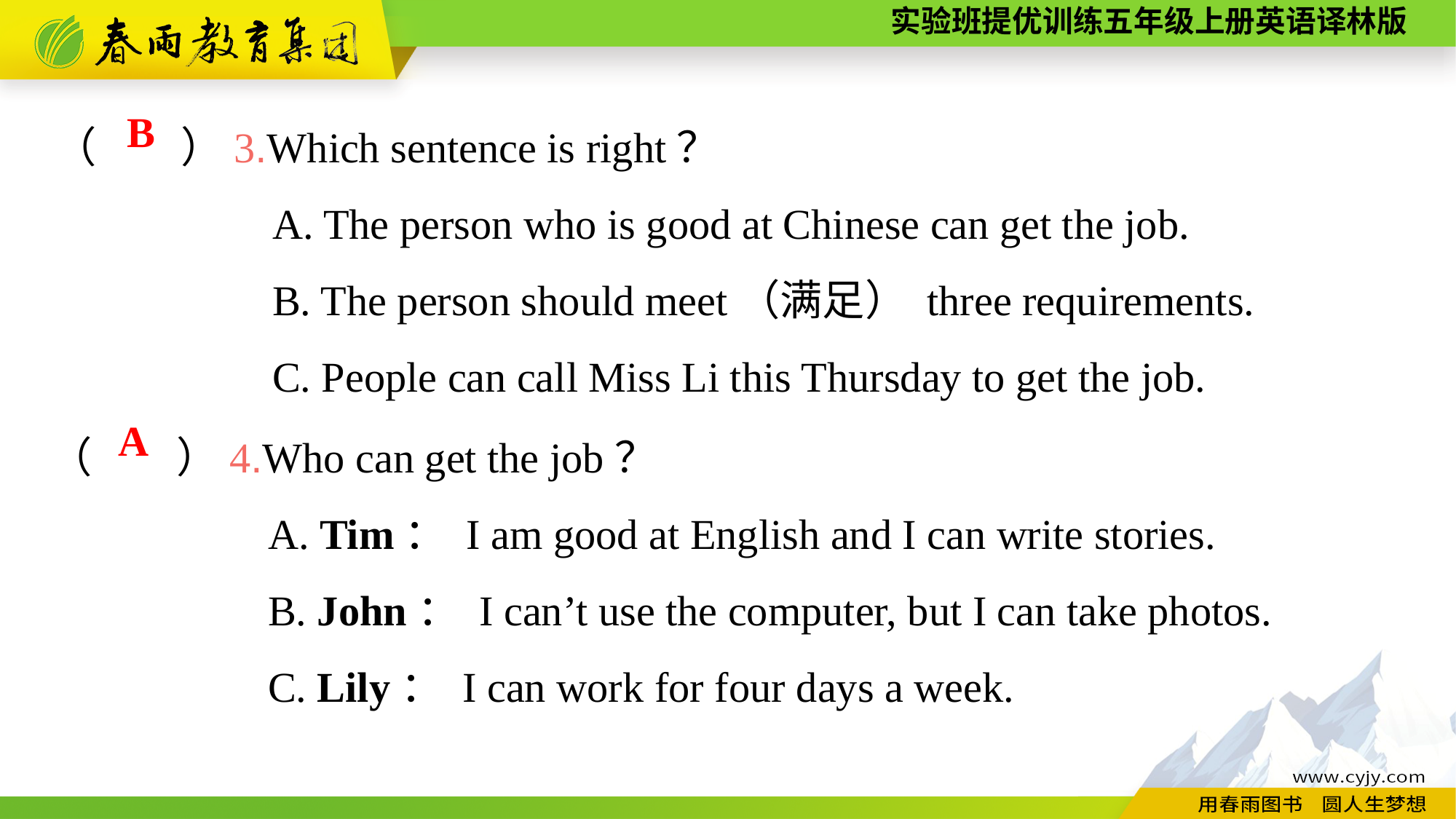

（　　）3.Which sentence is right？
		A. The person who is good at Chinese can get the job.
		B. The person should meet（满足） three requirements.
		C. People can call Miss Li this Thursday to get the job.
B
（　　）4.Who can get the job？
		A. Tim： I am good at English and I can write stories.
		B. John： I can’t use the computer, but I can take photos.
		C. Lily： I can work for four days a week.
A